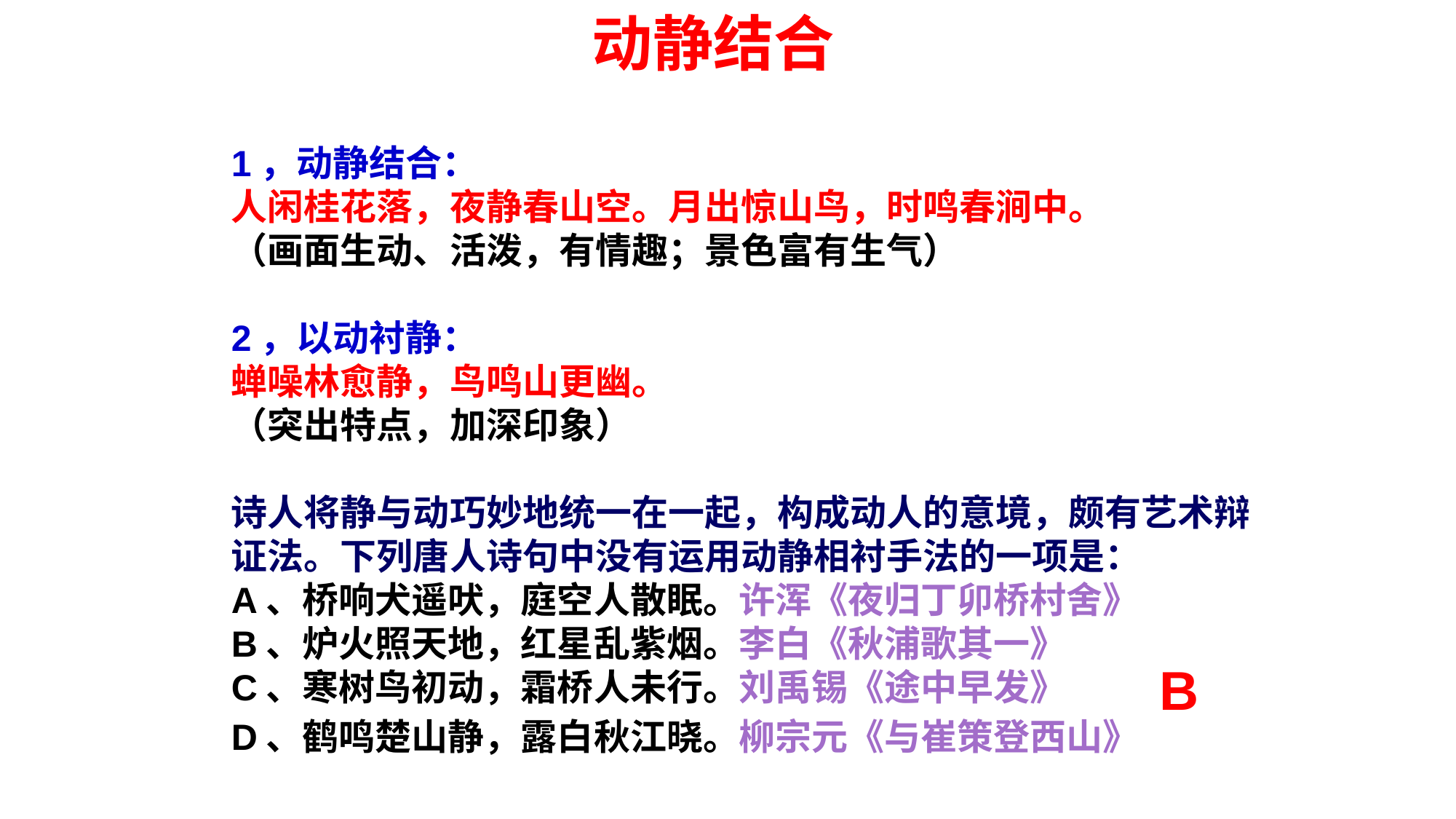

动静结合
1，动静结合：
人闲桂花落，夜静春山空。月出惊山鸟，时鸣春涧中。
（画面生动、活泼，有情趣；景色富有生气）

2，以动衬静：
蝉噪林愈静，鸟鸣山更幽。
（突出特点，加深印象）

诗人将静与动巧妙地统一在一起，构成动人的意境，颇有艺术辩证法。下列唐人诗句中没有运用动静相衬手法的一项是：
A、桥响犬遥吠，庭空人散眠。许浑《夜归丁卯桥村舍》
B、炉火照天地，红星乱紫烟。李白《秋浦歌其一》
C、寒树鸟初动，霜桥人未行。刘禹锡《途中早发》
D、鹤鸣楚山静，露白秋江晓。柳宗元《与崔策登西山》
B